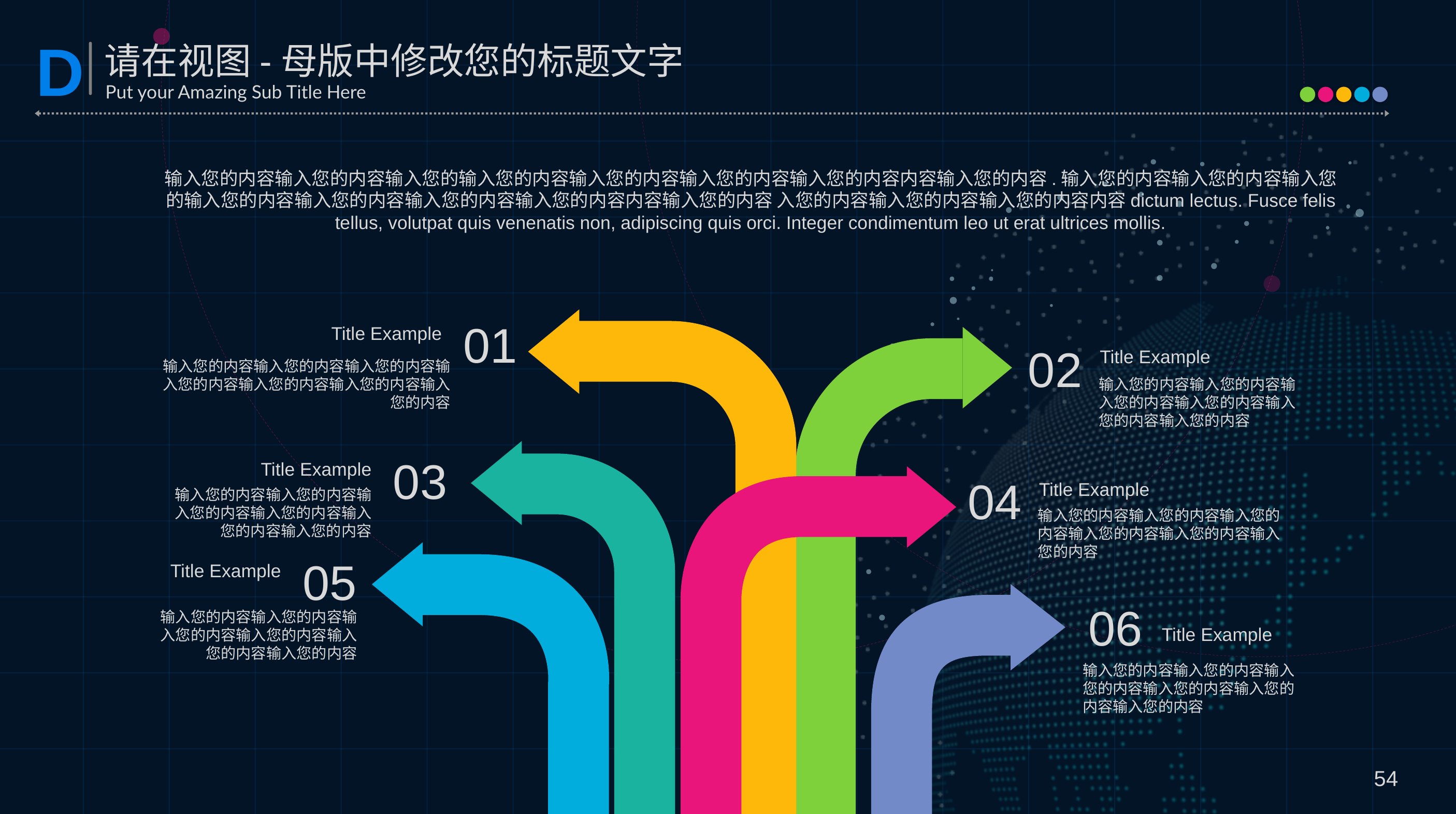

输入您的内容输入您的内容输入您的输入您的内容输入您的内容输入您的内容输入您的内容内容输入您的内容.输入您的内容输入您的内容输入您的输入您的内容输入您的内容输入您的内容输入您的内容内容输入您的内容 入您的内容输入您的内容输入您的内容内容dictum lectus. Fusce felis tellus, volutpat quis venenatis non, adipiscing quis orci. Integer condimentum leo ut erat ultrices mollis.

01
Title Example

02
Title Example
输入您的内容输入您的内容输入您的内容输入您的内容输入您的内容输入您的内容输入您的内容
输入您的内容输入您的内容输入您的内容输入您的内容输入您的内容输入您的内容

03
Title Example

04
Title Example
输入您的内容输入您的内容输入您的内容输入您的内容输入您的内容输入您的内容
输入您的内容输入您的内容输入您的内容输入您的内容输入您的内容输入您的内容

05
Title Example

06
输入您的内容输入您的内容输入您的内容输入您的内容输入您的内容输入您的内容
Title Example
输入您的内容输入您的内容输入您的内容输入您的内容输入您的内容输入您的内容
54